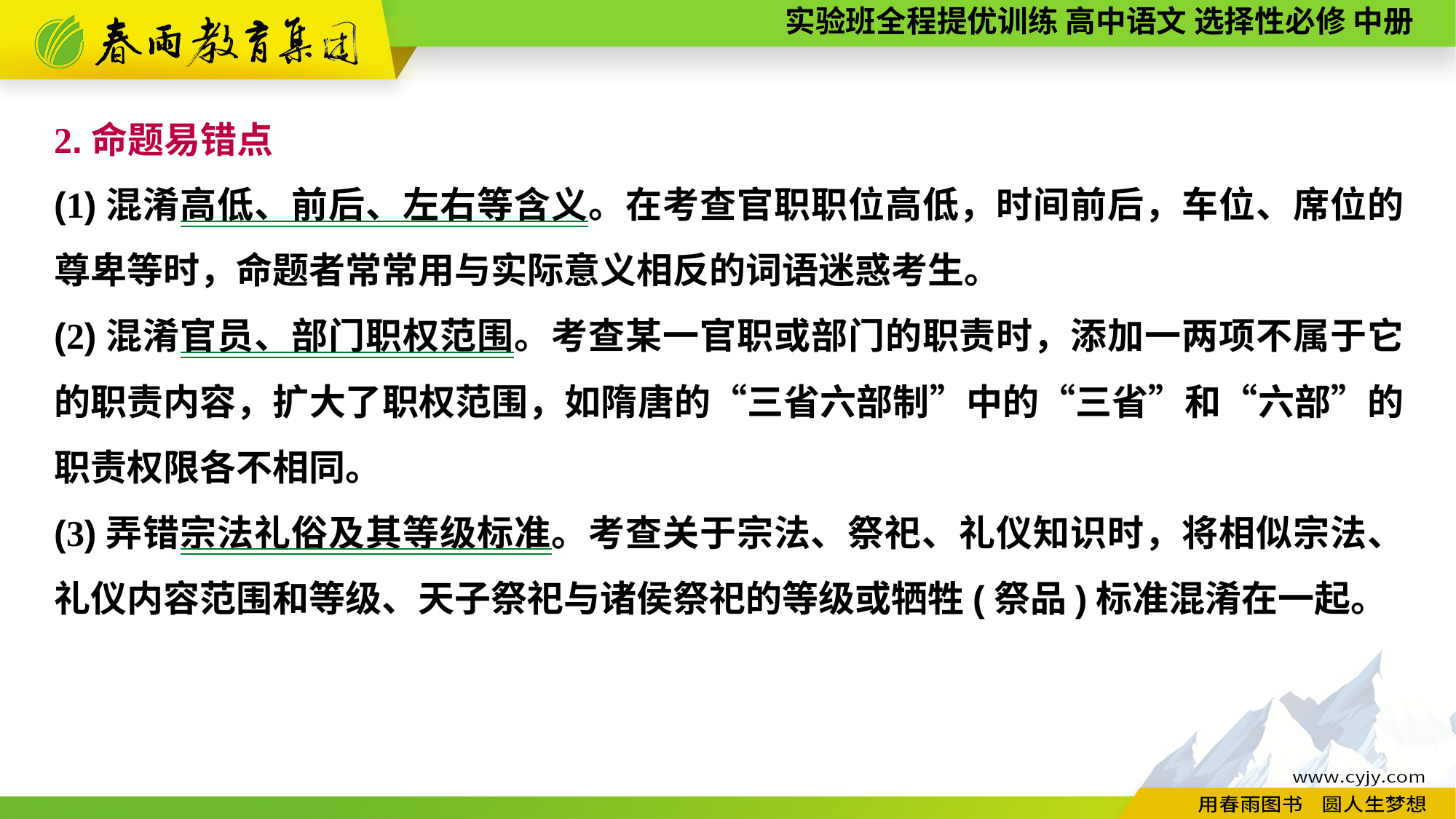

2.命题易错点
(1)混淆高低、前后、左右等含义。在考查官职职位高低，时间前后，车位、席位的尊卑等时，命题者常常用与实际意义相反的词语迷惑考生。
(2)混淆官员、部门职权范围。考查某一官职或部门的职责时，添加一两项不属于它的职责内容，扩大了职权范围，如隋唐的“三省六部制”中的“三省”和“六部”的职责权限各不相同。
(3)弄错宗法礼俗及其等级标准。考查关于宗法、祭祀、礼仪知识时，将相似宗法、礼仪内容范围和等级、天子祭祀与诸侯祭祀的等级或牺牲(祭品)标准混淆在一起。